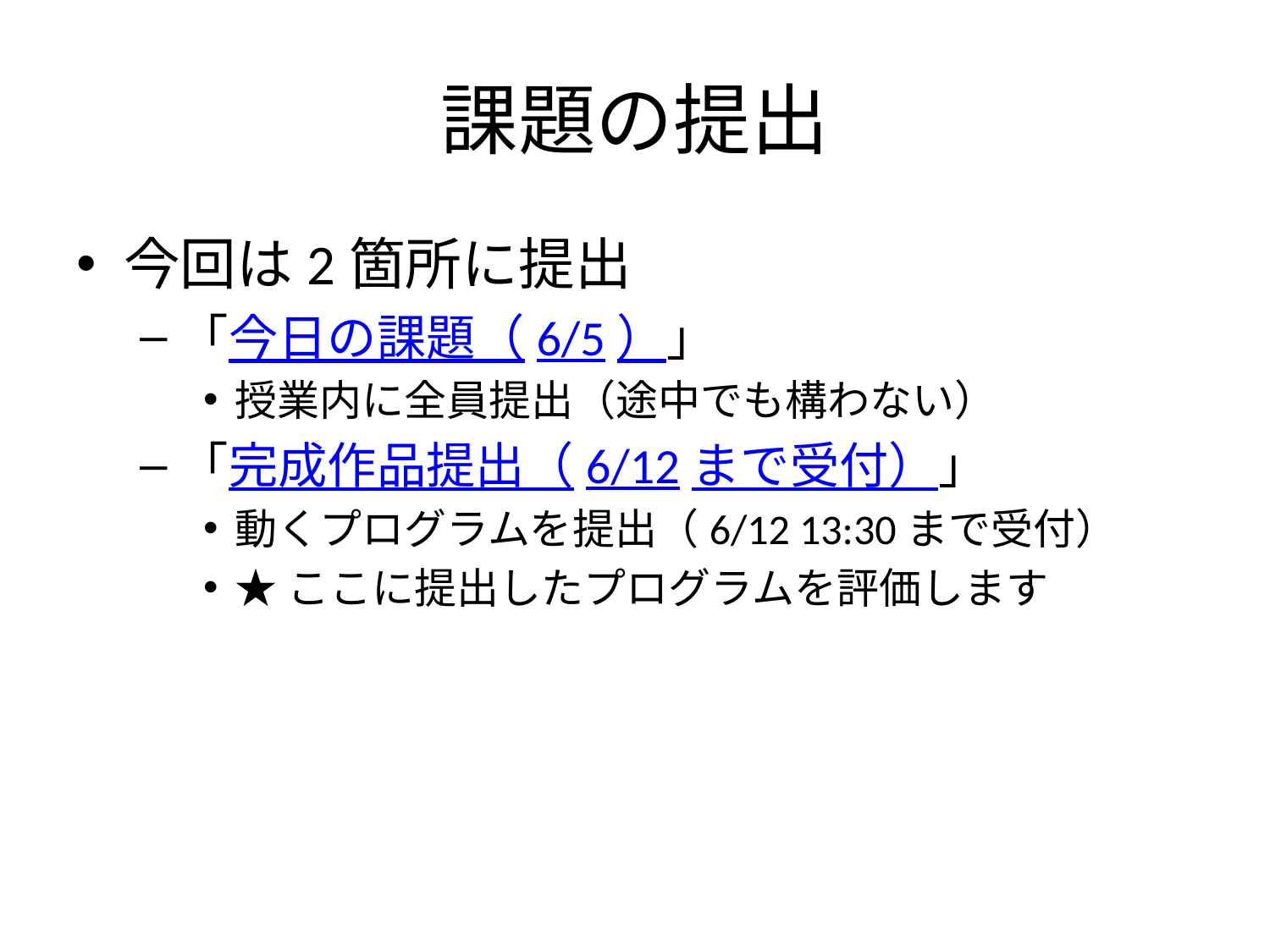

# 課題の提出
今回は2箇所に提出
「今日の課題（6/5）」
授業内に全員提出（途中でも構わない）
「完成作品提出（6/12まで受付）」
動くプログラムを提出（6/12 13:30まで受付）
★ここに提出したプログラムを評価します